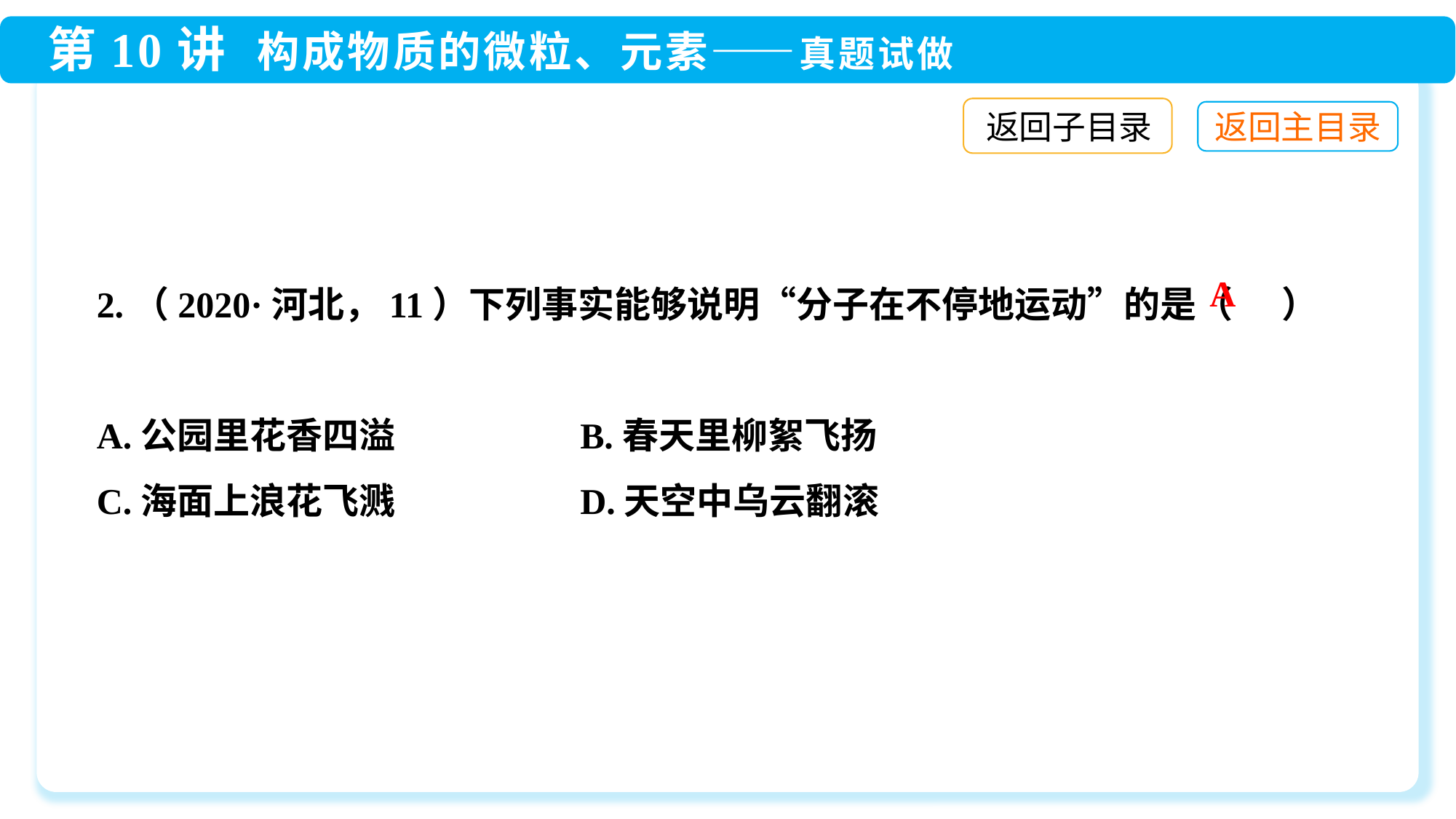

返回子目录

2.（2020·河北，11）下列事实能够说明“分子在不停地运动”的是（      ）

A.公园里花香四溢	                  B.春天里柳絮飞扬
C.海面上浪花飞溅	                  D.天空中乌云翻滚
A